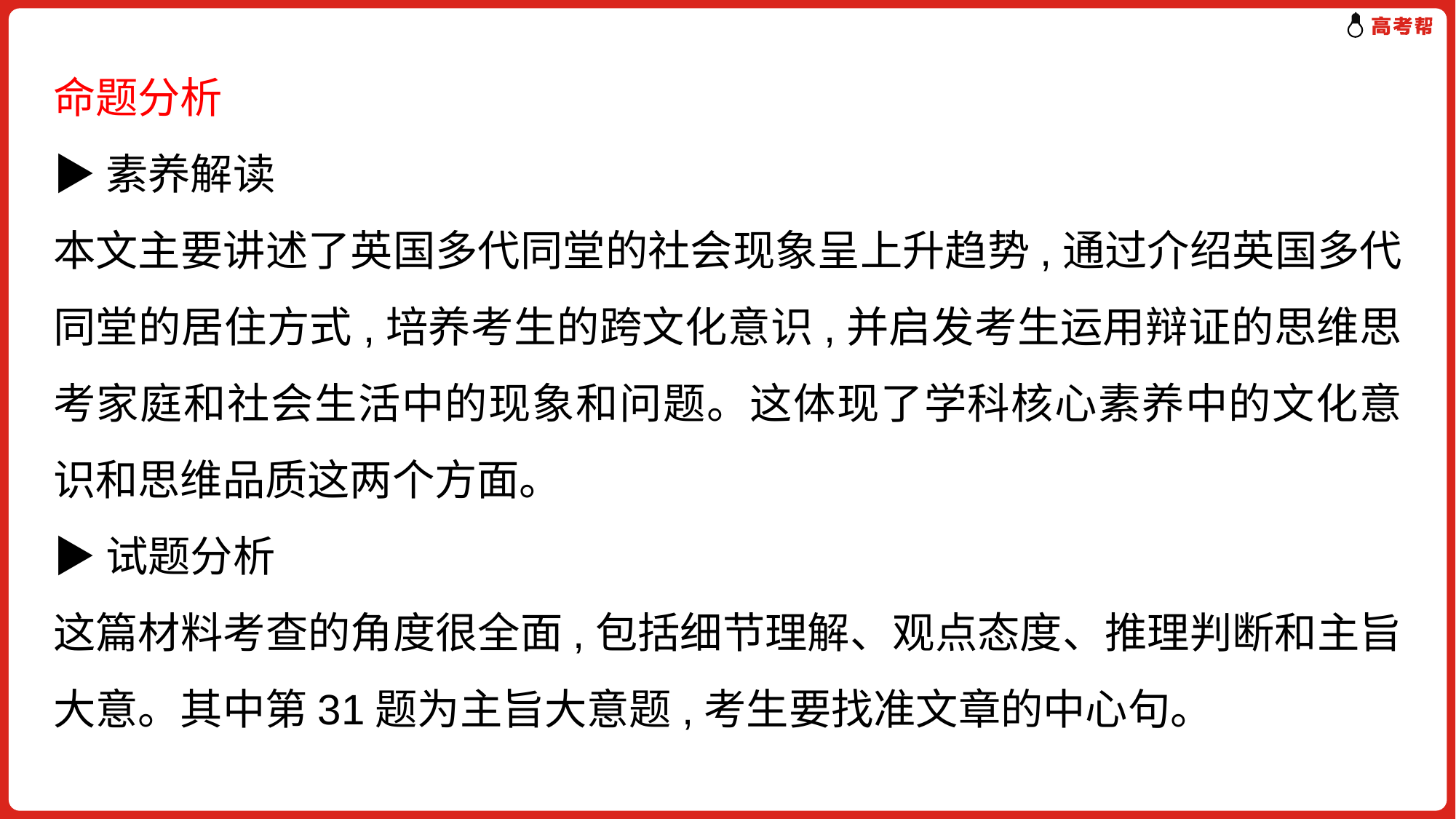

命题分析
▶素养解读
本文主要讲述了英国多代同堂的社会现象呈上升趋势,通过介绍英国多代同堂的居住方式,培养考生的跨文化意识,并启发考生运用辩证的思维思考家庭和社会生活中的现象和问题。这体现了学科核心素养中的文化意识和思维品质这两个方面。
▶试题分析
这篇材料考查的角度很全面,包括细节理解、观点态度、推理判断和主旨大意。其中第31题为主旨大意题,考生要找准文章的中心句。